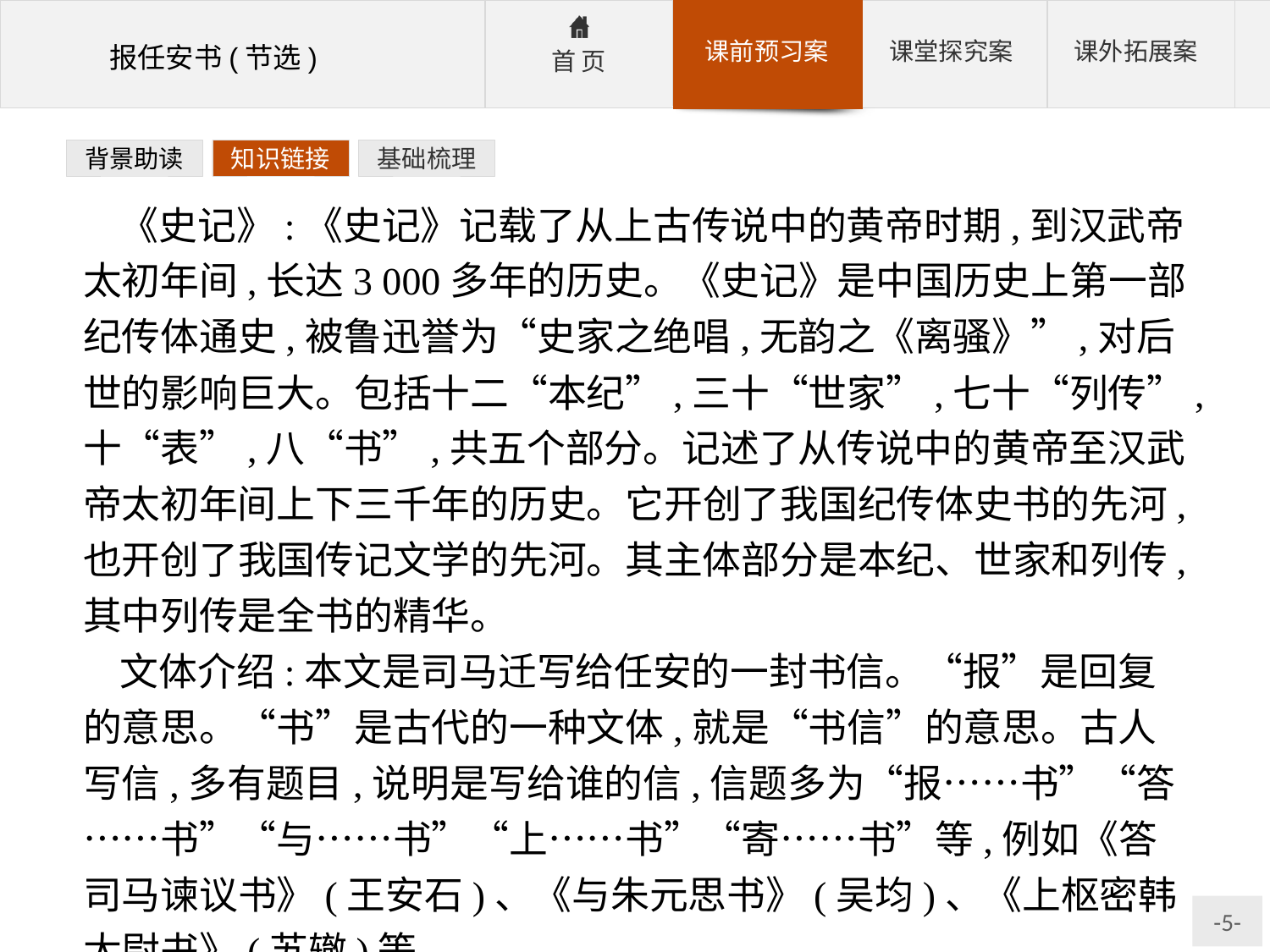

背景助读
知识链接
基础梳理
《史记》:《史记》记载了从上古传说中的黄帝时期,到汉武帝太初年间,长达3 000多年的历史。《史记》是中国历史上第一部纪传体通史,被鲁迅誉为“史家之绝唱,无韵之《离骚》”,对后世的影响巨大。包括十二“本纪”,三十“世家”,七十“列传”,十“表”,八“书”,共五个部分。记述了从传说中的黄帝至汉武帝太初年间上下三千年的历史。它开创了我国纪传体史书的先河,也开创了我国传记文学的先河。其主体部分是本纪、世家和列传,其中列传是全书的精华。
文体介绍:本文是司马迁写给任安的一封书信。“报”是回复的意思。“书”是古代的一种文体,就是“书信”的意思。古人写信,多有题目,说明是写给谁的信,信题多为“报……书”“答……书”“与……书”“上……书”“寄……书”等,例如《答司马谏议书》(王安石)、《与朱元思书》(吴均)、《上枢密韩太尉书》(苏辙)等。